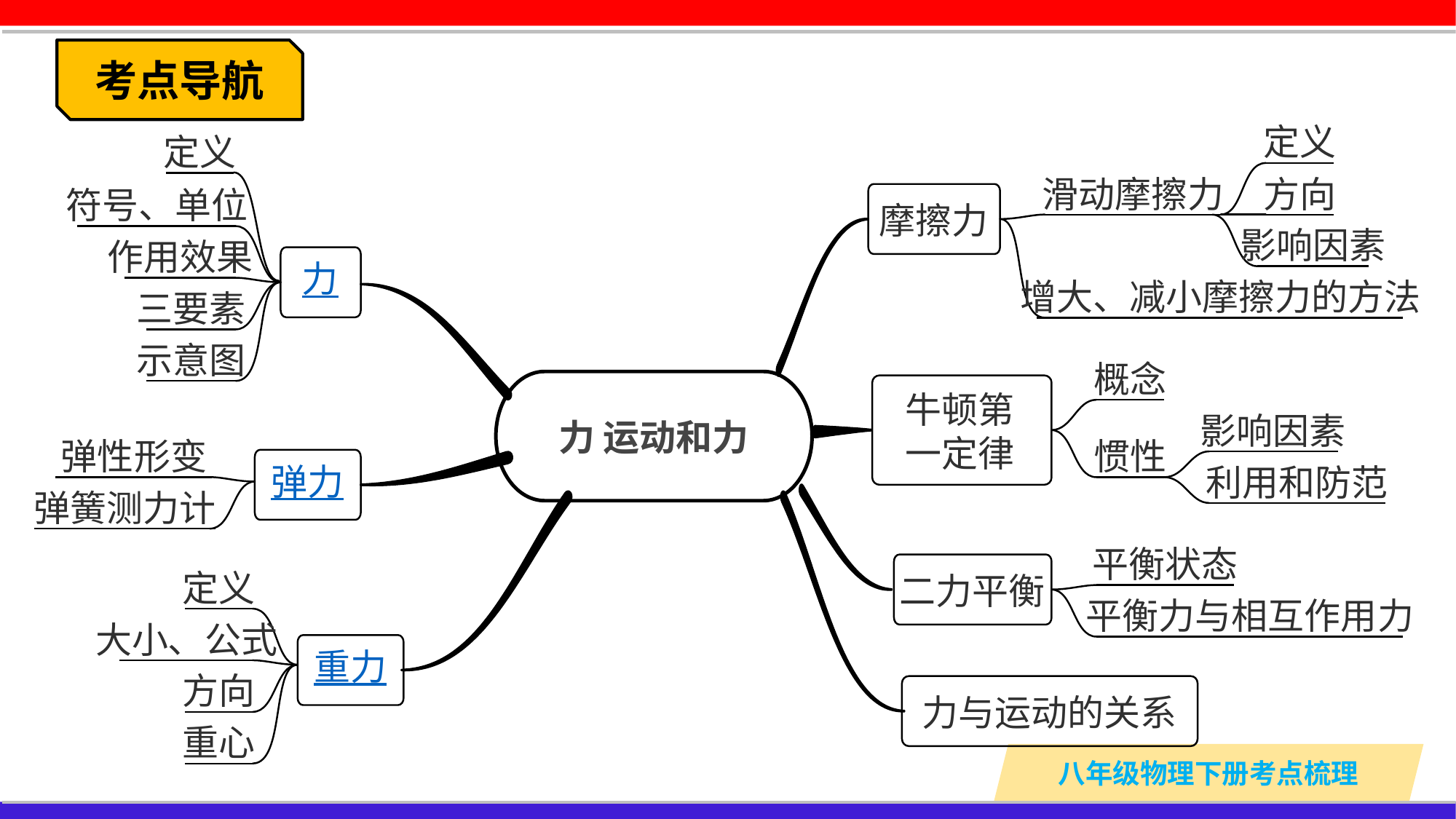

考点导航
定义

定义

滑动摩擦力

方向

符号、单位

摩擦力

影响因素

作用效果

力

增大、减小摩擦力的方法
三要素

示意图
概念

力 运动和力
牛顿第
一定律

影响因素

弹性形变

惯性

弹力

利用和防范

弹簧测力计

二力平衡
平衡状态

重力
定义

力与运动的关系
平衡力与相互作用力

大小、公式

方向

重心